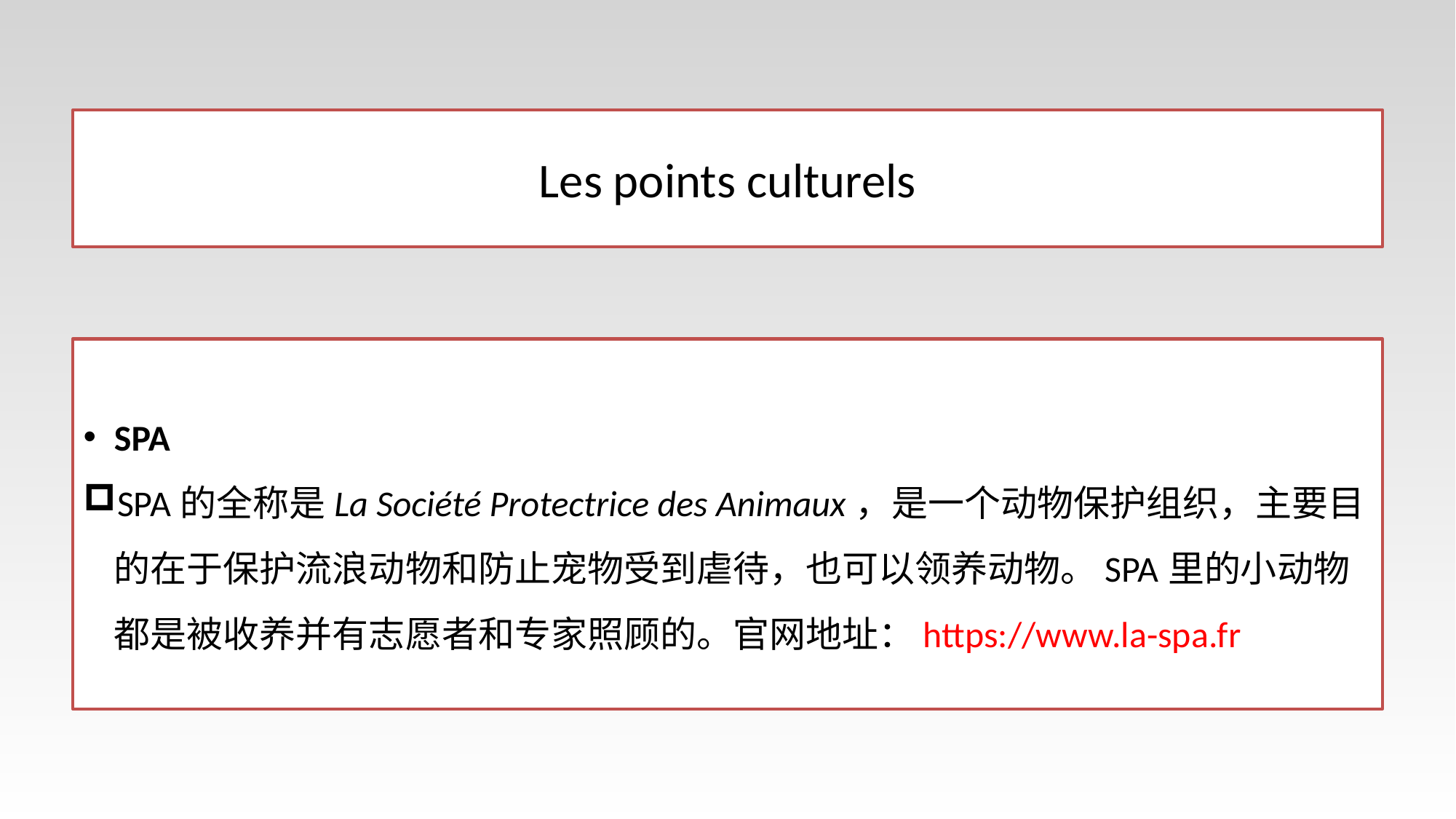

# Les points culturels
SPA
SPA的全称是La Société Protectrice des Animaux，是一个动物保护组织，主要目的在于保护流浪动物和防止宠物受到虐待，也可以领养动物。SPA里的小动物都是被收养并有志愿者和专家照顾的。官网地址：https://www.la-spa.fr